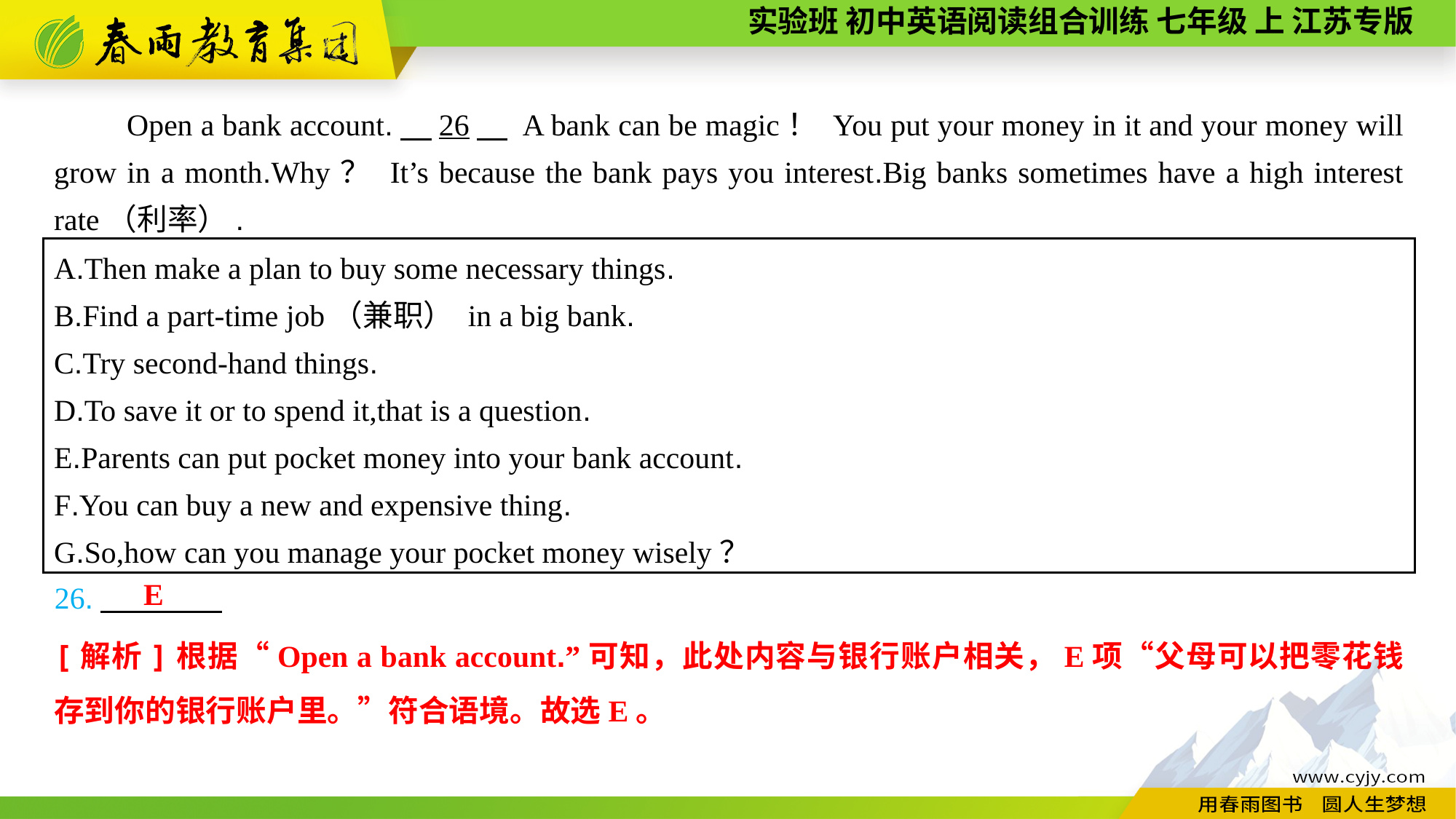

Open a bank account.　26　 A bank can be magic！ You put your money in it and your money will grow in a month.Why？ It’s because the bank pays you interest.Big banks sometimes have a high interest rate（利率）.
A.Then make a plan to buy some necessary things.
B.Find a part-time job（兼职） in a big bank.
C.Try second-hand things.
D.To save it or to spend it,that is a question.
E.Parents can put pocket money into your bank account.
F.You can buy a new and expensive thing.
G.So,how can you manage your pocket money wisely？

E
26.
[解析]根据“Open a bank account.”可知，此处内容与银行账户相关，E项“父母可以把零花钱存到你的银行账户里。”符合语境。故选E。